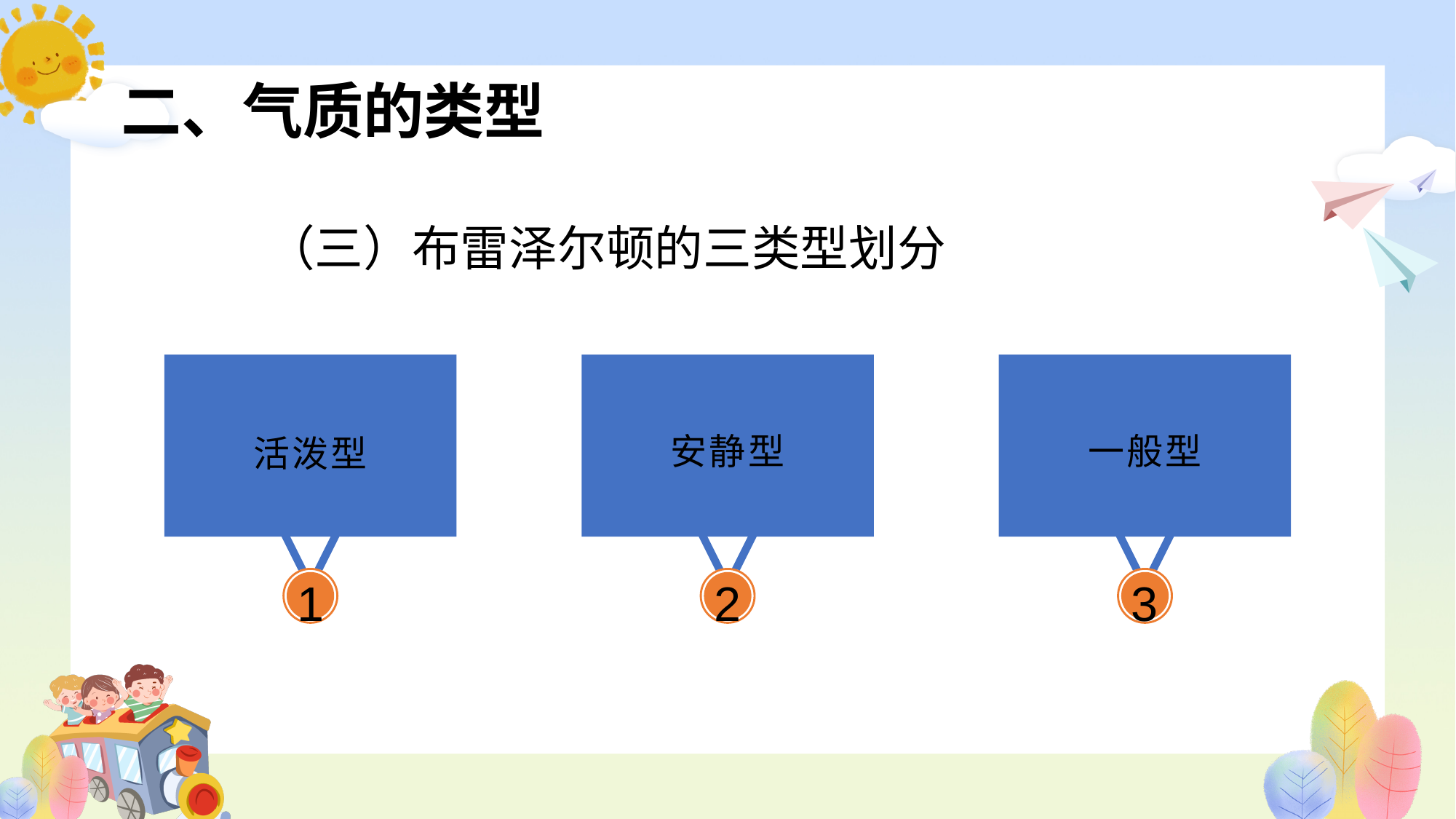

二、气质的类型
（三）布雷泽尔顿的三类型划分
活泼型

1
安静型

2
一般型

3